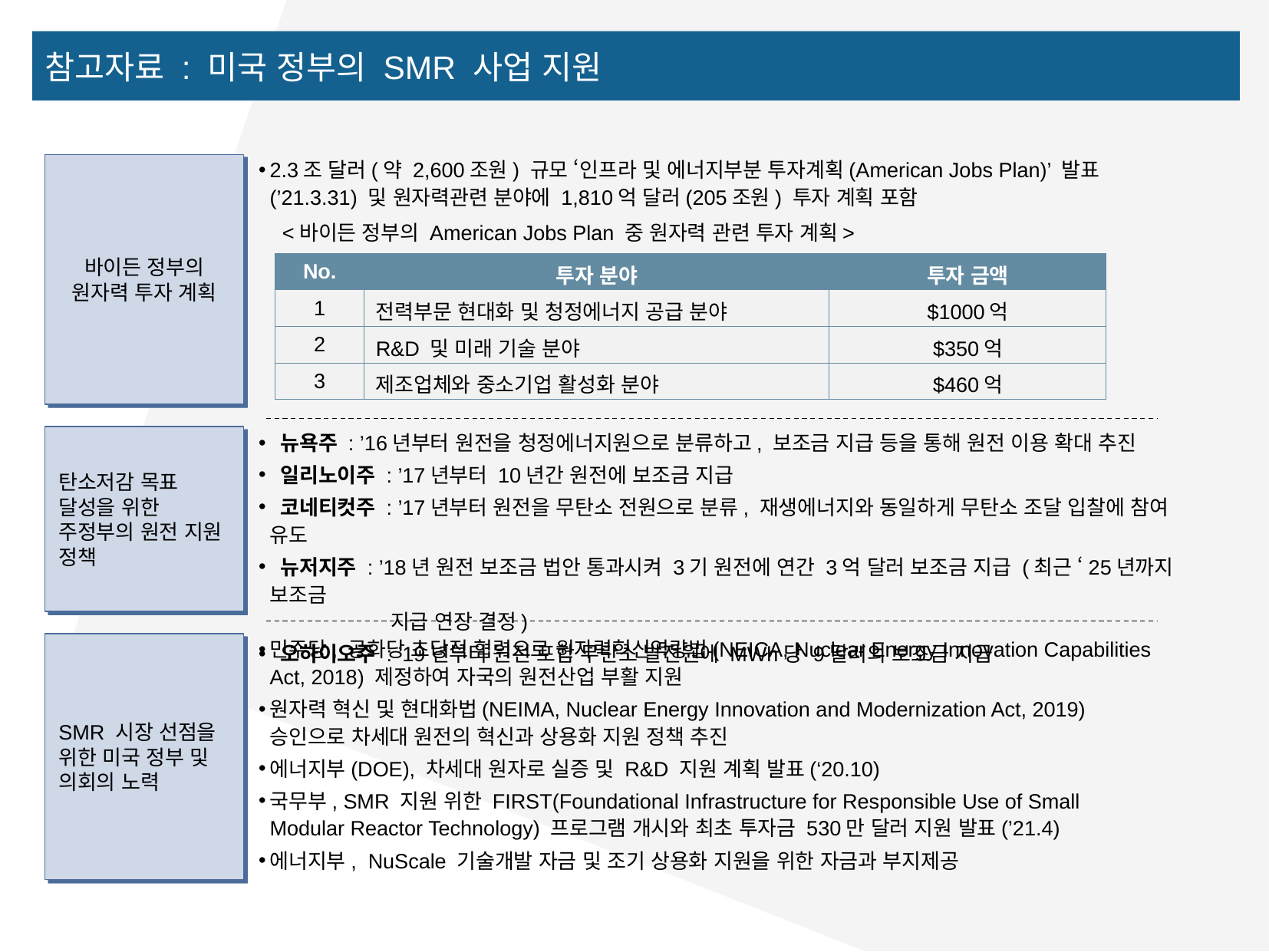

참고자료 : 미국 정부의 SMR 사업 지원
바이든 정부의 원자력 투자 계획
2.3조 달러(약 2,600조원) 규모 ‘인프라 및 에너지부분 투자계획(American Jobs Plan)’ 발표(’21.3.31) 및 원자력관련 분야에 1,810억 달러(205조원) 투자 계획 포함
<바이든 정부의 American Jobs Plan 중 원자력 관련 투자 계획>
| No. | 투자 분야 | 투자 금액 |
| --- | --- | --- |
| 1 | 전력부문 현대화 및 청정에너지 공급 분야 | $1000억 |
| 2 | R&D 및 미래 기술 분야 | $350억 |
| 3 | 제조업체와 중소기업 활성화 분야 | $460억 |
탄소저감 목표 달성을 위한 주정부의 원전 지원 정책
 뉴욕주 : ’16년부터 원전을 청정에너지원으로 분류하고, 보조금 지급 등을 통해 원전 이용 확대 추진
 일리노이주 : ’17년부터 10년간 원전에 보조금 지급
 코네티컷주 : ’17년부터 원전을 무탄소 전원으로 분류, 재생에너지와 동일하게 무탄소 조달 입찰에 참여 유도
 뉴저지주 : ’18년 원전 보조금 법안 통과시켜 3기 원전에 연간 3억 달러 보조금 지급 (최근 ‘25년까지 보조금
                     지급 연장 결정)
 오하이오주 : ’19년부터 원전 포함 무탄소 발전원에 MWh당 9달러의 보조금 지급
SMR 시장 선점을 위한 미국 정부 및 의회의 노력
민주당, 공화당 초당적 협력으로 원자력혁신역량법(NEICA, Nuclear Energy Innovation Capabilities Act, 2018) 제정하여 자국의 원전산업 부활 지원
원자력 혁신 및 현대화법(NEIMA, Nuclear Energy Innovation and Modernization Act, 2019) 승인으로 차세대 원전의 혁신과 상용화 지원 정책 추진
에너지부(DOE), 차세대 원자로 실증 및 R&D 지원 계획 발표(‘20.10)
국무부, SMR 지원 위한 FIRST(Foundational Infrastructure for Responsible Use of Small Modular Reactor Technology) 프로그램 개시와 최초 투자금 530만 달러 지원 발표(’21.4)
에너지부,  NuScale 기술개발 자금 및 조기 상용화 지원을 위한 자금과 부지제공